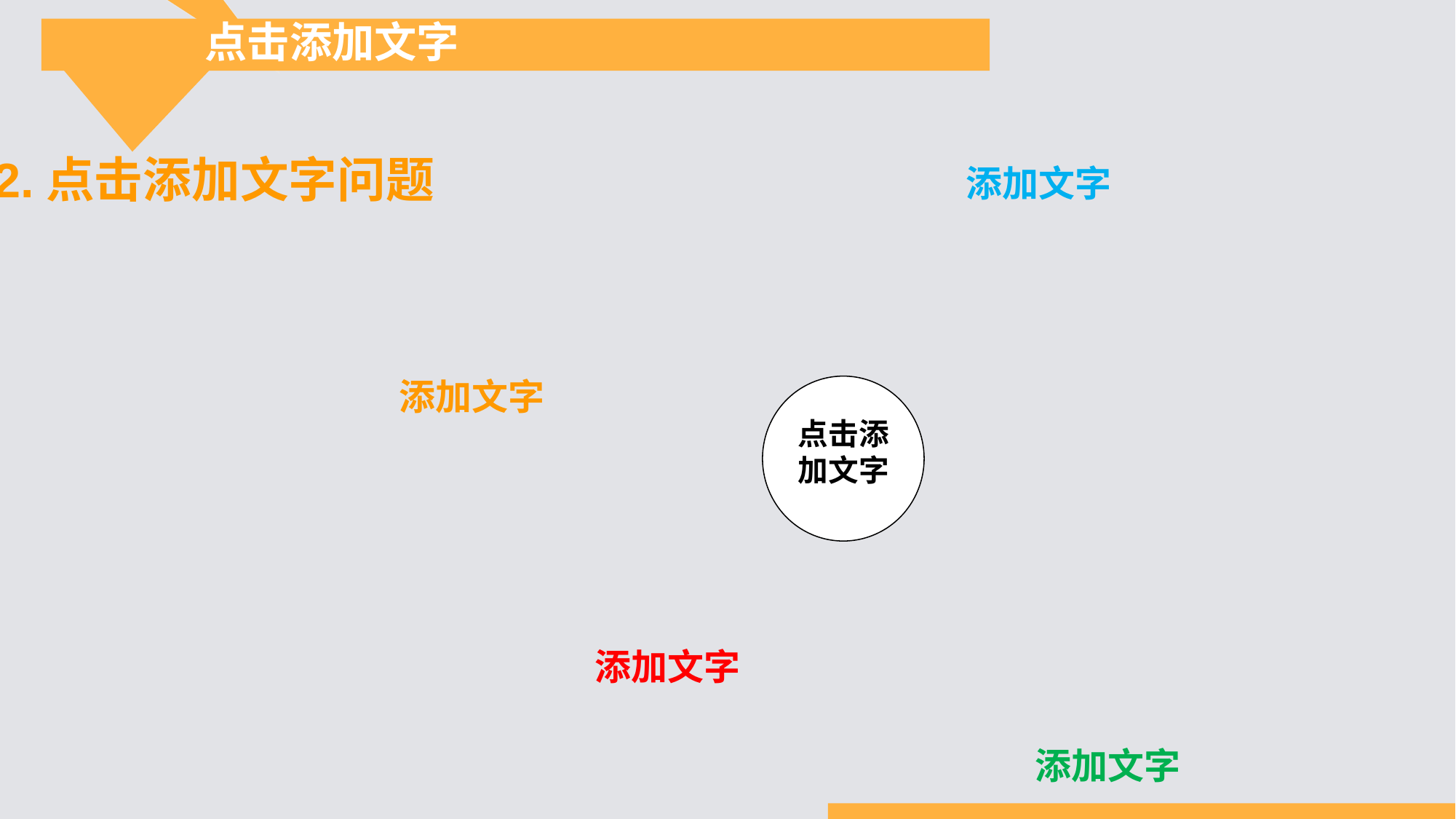

49%

7%
点击添加文字

2.点击添加文字问题
添加文字
添加文字

点击添加文字
添加文字
添加文字

42%

2%